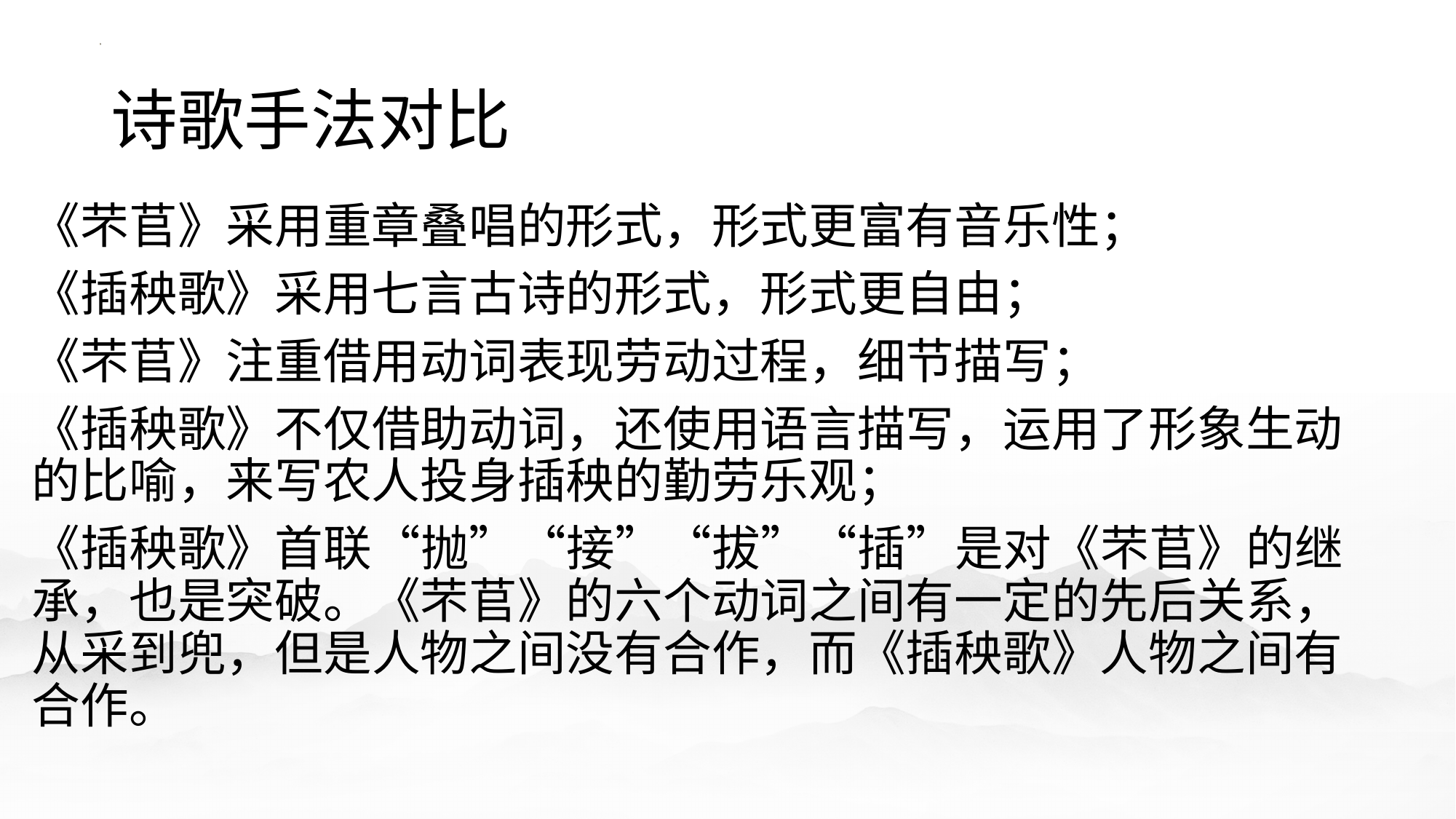

# 诗歌手法对比
《芣苢》采用重章叠唱的形式，形式更富有音乐性；
《插秧歌》采用七言古诗的形式，形式更自由；
《芣苢》注重借用动词表现劳动过程，细节描写；
《插秧歌》不仅借助动词，还使用语言描写，运用了形象生动的比喻，来写农人投身插秧的勤劳乐观；
《插秧歌》首联“抛”“接”“拔”“插”是对《芣苢》的继承，也是突破。《芣苢》的六个动词之间有一定的先后关系，从采到兜，但是人物之间没有合作，而《插秧歌》人物之间有合作。